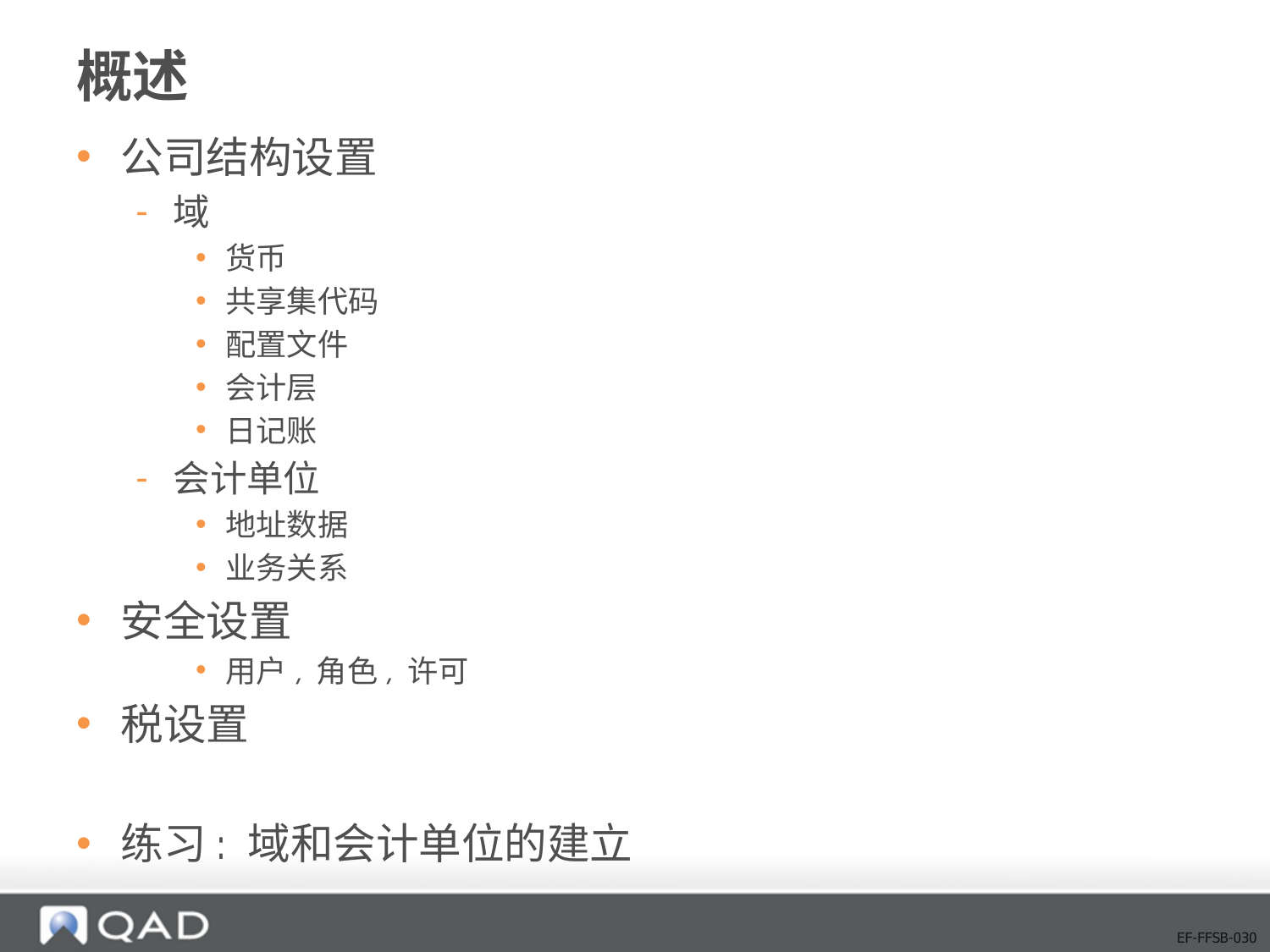

# 概述
公司结构设置
域
货币
共享集代码
配置文件
会计层
日记账
会计单位
地址数据
业务关系
安全设置
用户, 角色, 许可
税设置

练习: 域和会计单位的建立
EF-FFSB-030